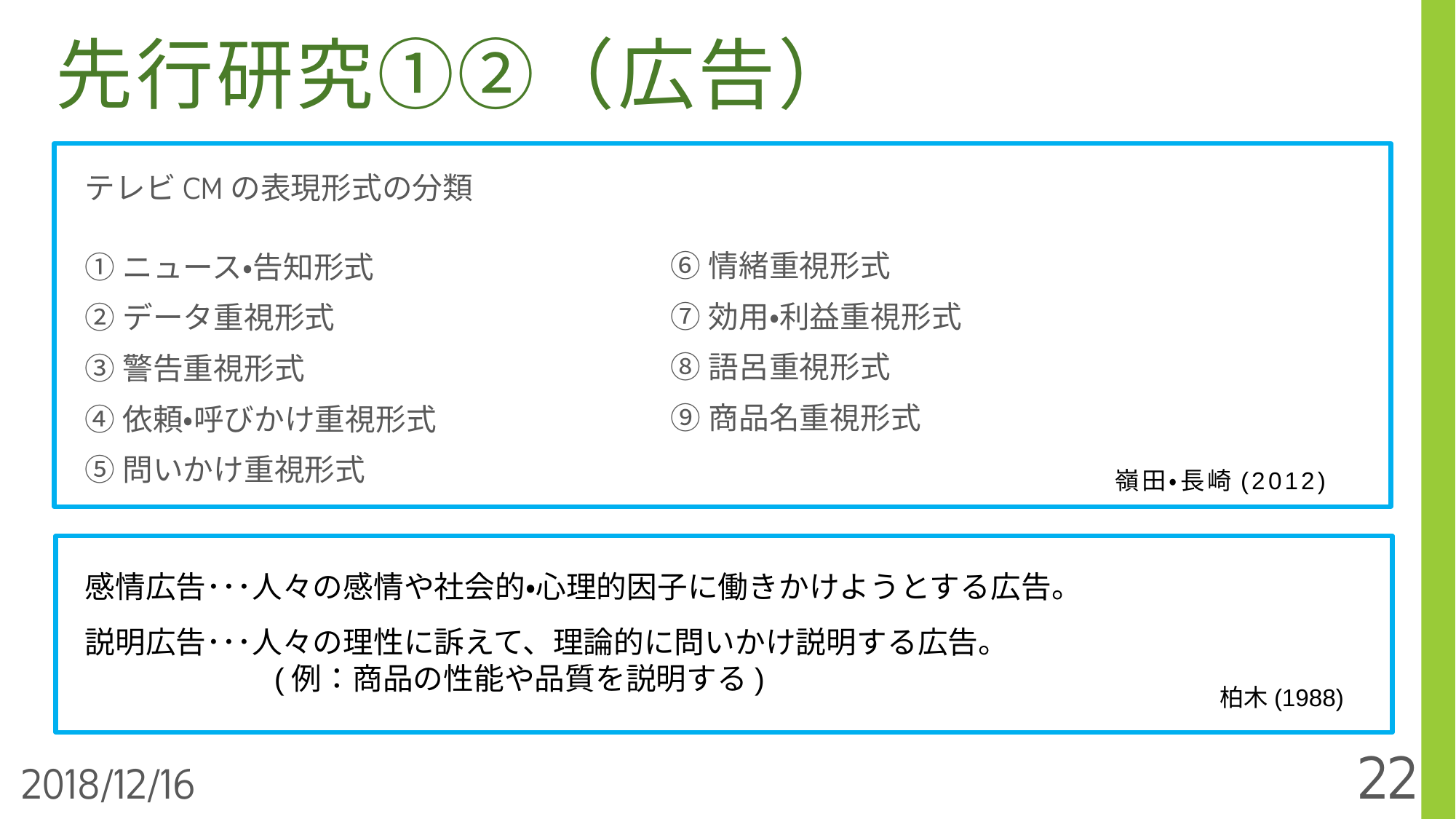

先行研究①②（広告）

テレビCMの表現形式の分類

①ニュース・告知形式
②データ重視形式
③警告重視形式
④依頼・呼びかけ重視形式
⑤問いかけ重視形式

⑥情緒重視形式
⑦効用・利益重視形式
⑧語呂重視形式
⑨商品名重視形式

　嶺田・長崎(2012)

感情広告･･･人々の感情や社会的・心理的因子に働きかけようとする広告。

説明広告･･･人々の理性に訴えて、理論的に問いかけ説明する広告。
　　　　　　(例：商品の性能や品質を説明する)
柏木(1988)
22
2018/12/16